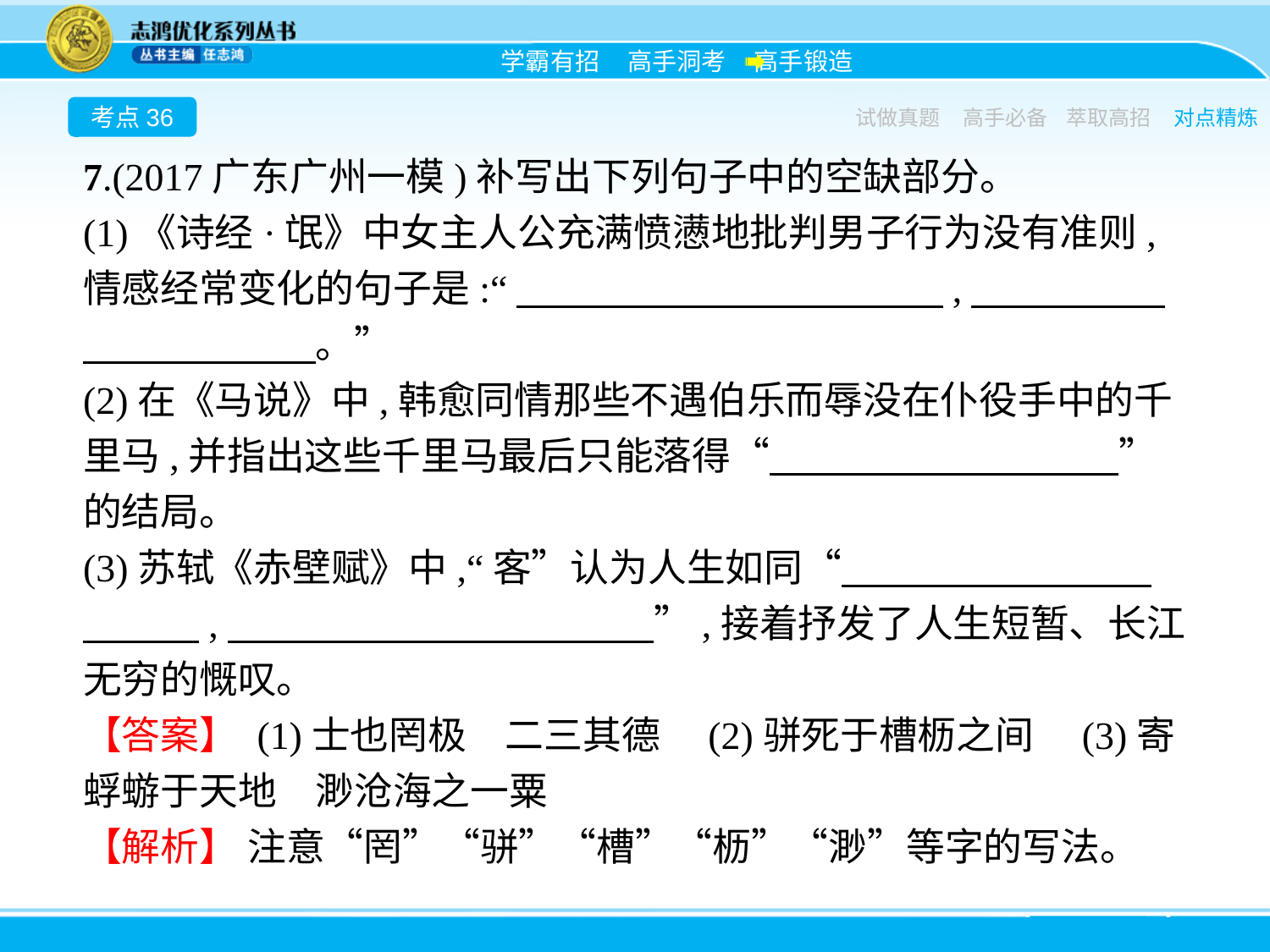

考点36
试做真题
高手必备
萃取高招
对点精炼
7.(2017广东广州一模)补写出下列句子中的空缺部分。
(1)《诗经·氓》中女主人公充满愤懑地批判男子行为没有准则,情感经常变化的句子是:“　　　　　　　　　　　,　　　　　　　　　　　。”
(2)在《马说》中,韩愈同情那些不遇伯乐而辱没在仆役手中的千里马,并指出这些千里马最后只能落得“　　　　　　　　　”的结局。
(3)苏轼《赤壁赋》中,“客”认为人生如同“　　　　　　　　　　　,　　　　　　　　　　　”,接着抒发了人生短暂、长江无穷的慨叹。
【答案】 (1)士也罔极　二三其德　(2)骈死于槽枥之间　(3)寄蜉蝣于天地　渺沧海之一粟
【解析】 注意“罔”“骈”“槽”“枥”“渺”等字的写法。